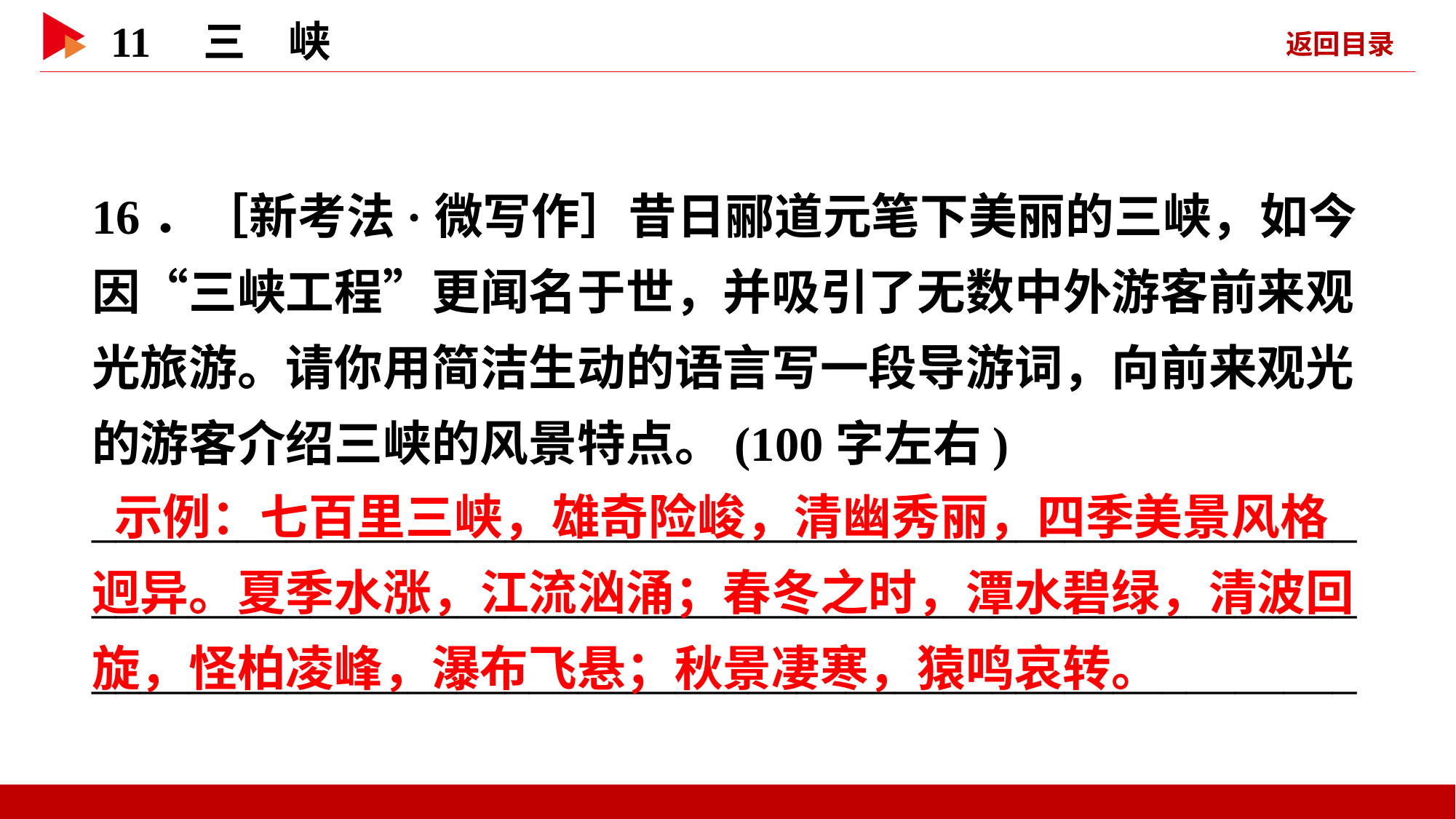

16．［新考法·微写作］昔日郦道元笔下美丽的三峡，如今因“三峡工程”更闻名于世，并吸引了无数中外游客前来观光旅游。请你用简洁生动的语言写一段导游词，向前来观光的游客介绍三峡的风景特点。(100字左右)
____________________________________________________________________________________________________________________________________________________________
 示例：七百里三峡，雄奇险峻，清幽秀丽，四季美景风格迥异。夏季水涨，江流汹涌；春冬之时，潭水碧绿，清波回旋，怪柏凌峰，瀑布飞悬；秋景凄寒，猿鸣哀转。